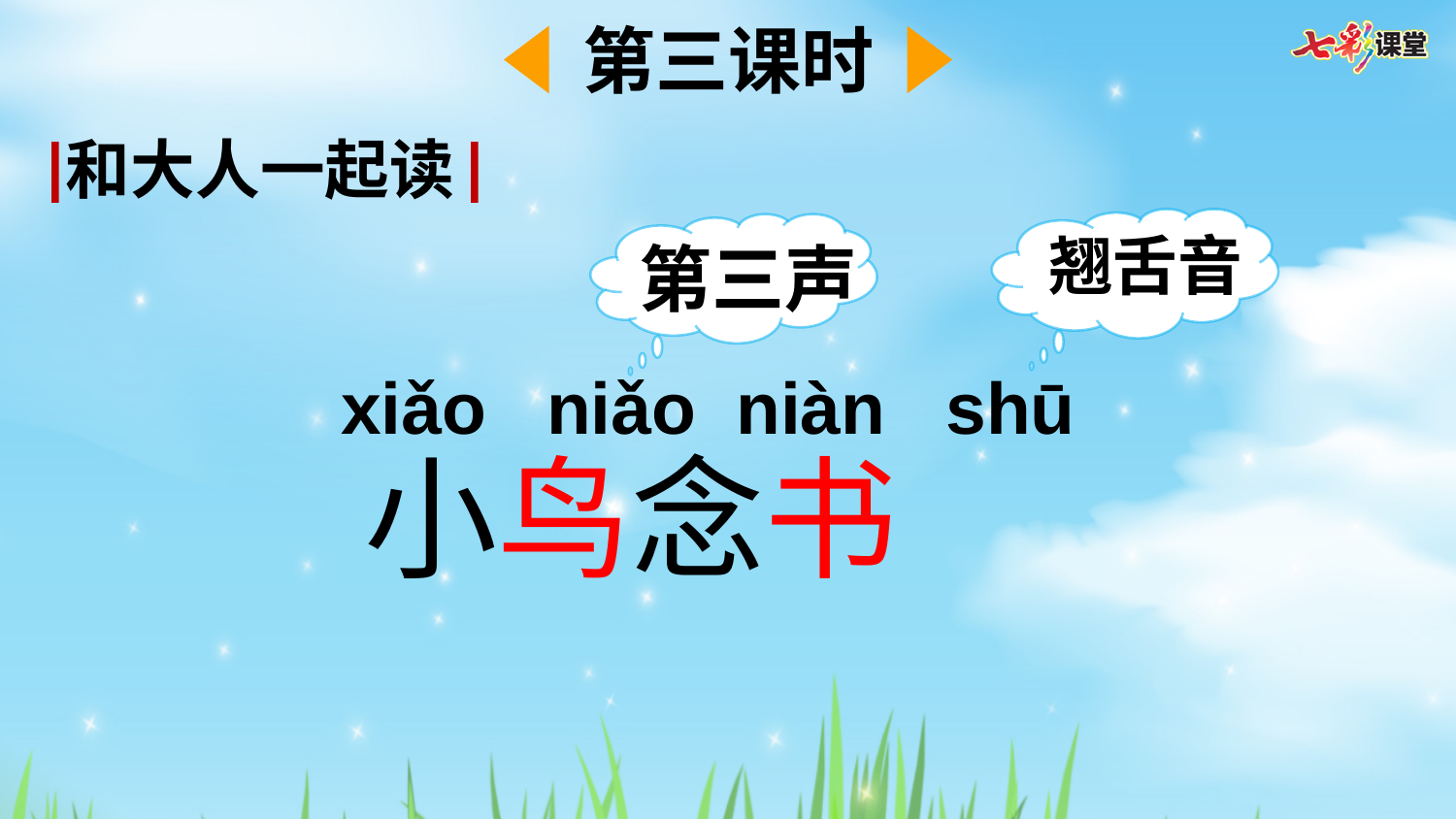

第三课时

和大人一起读

翘舌音

第三声
xiǎo   niǎo  niàn   shū
小鸟念书